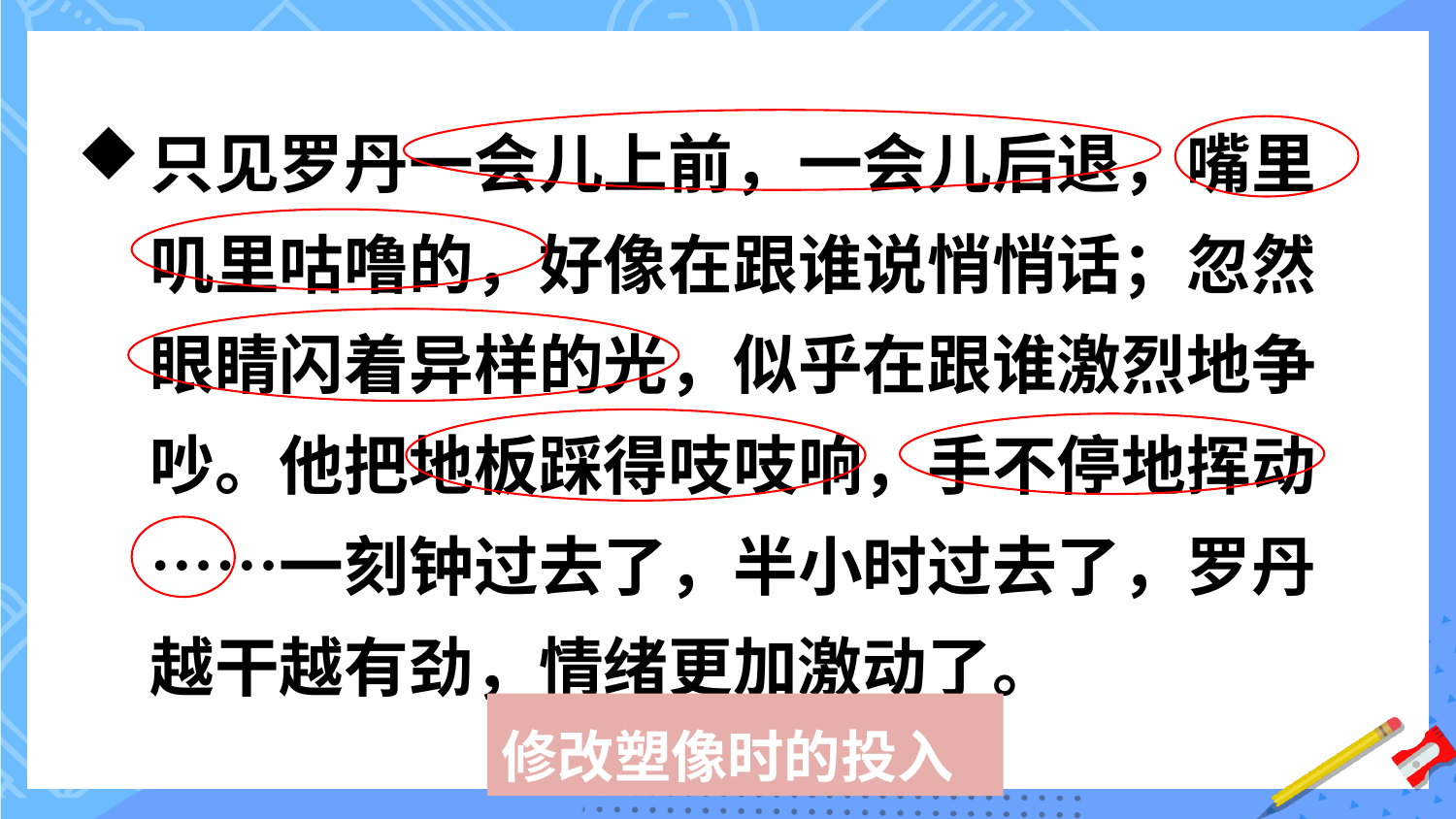

只见罗丹一会儿上前，一会儿后退，嘴里叽里咕噜的，好像在跟谁说悄悄话；忽然眼睛闪着异样的光，似乎在跟谁激烈地争吵。他把地板踩得吱吱响，手不停地挥动……一刻钟过去了，半小时过去了，罗丹越干越有劲，情绪更加激动了。

修改塑像时的投入